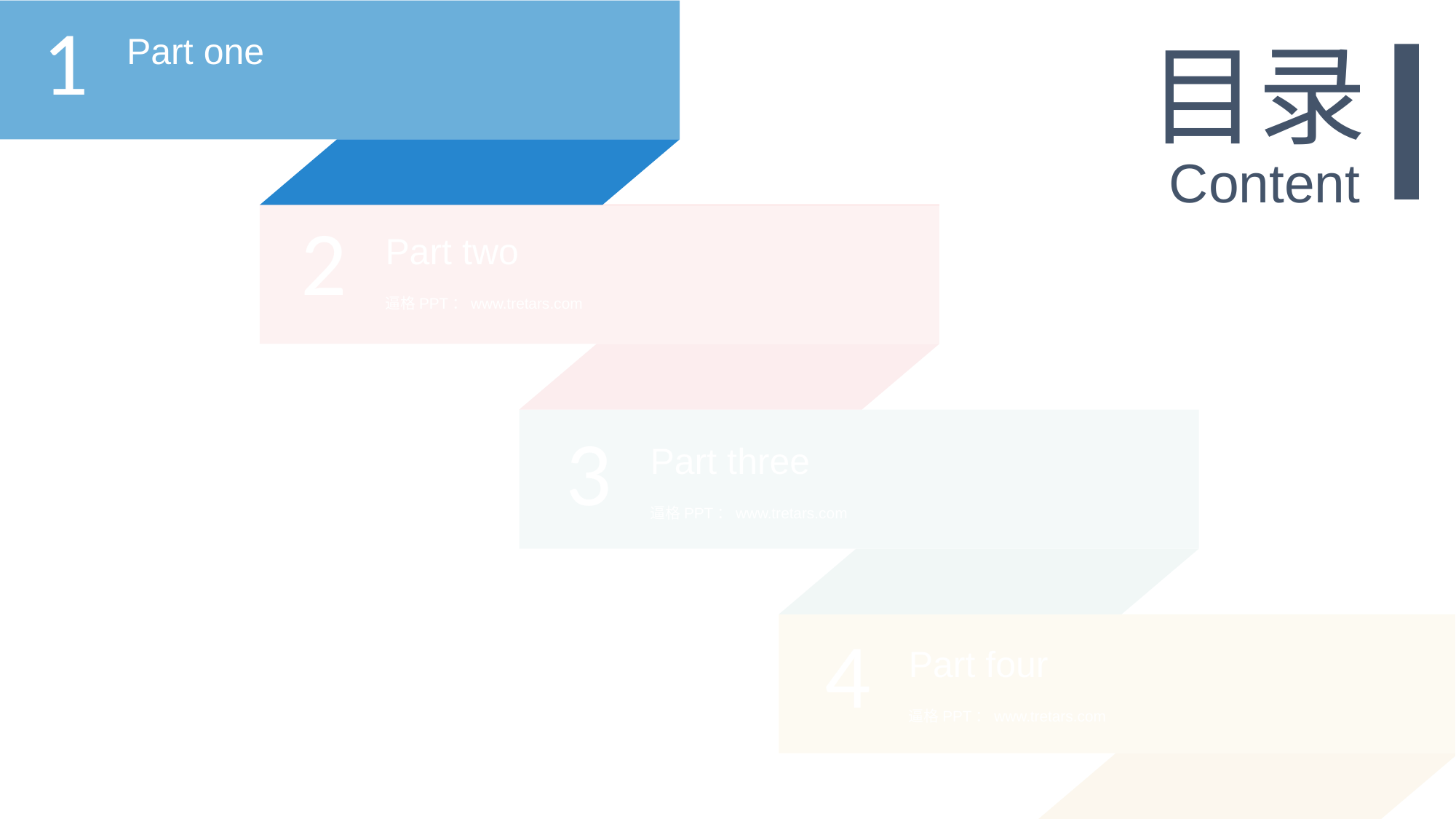

1
Part one

目录

Content
2
Part two
逼格PPT：www.tretars.com

3
Part three
逼格PPT：www.tretars.com

4
Part four
逼格PPT：www.tretars.com